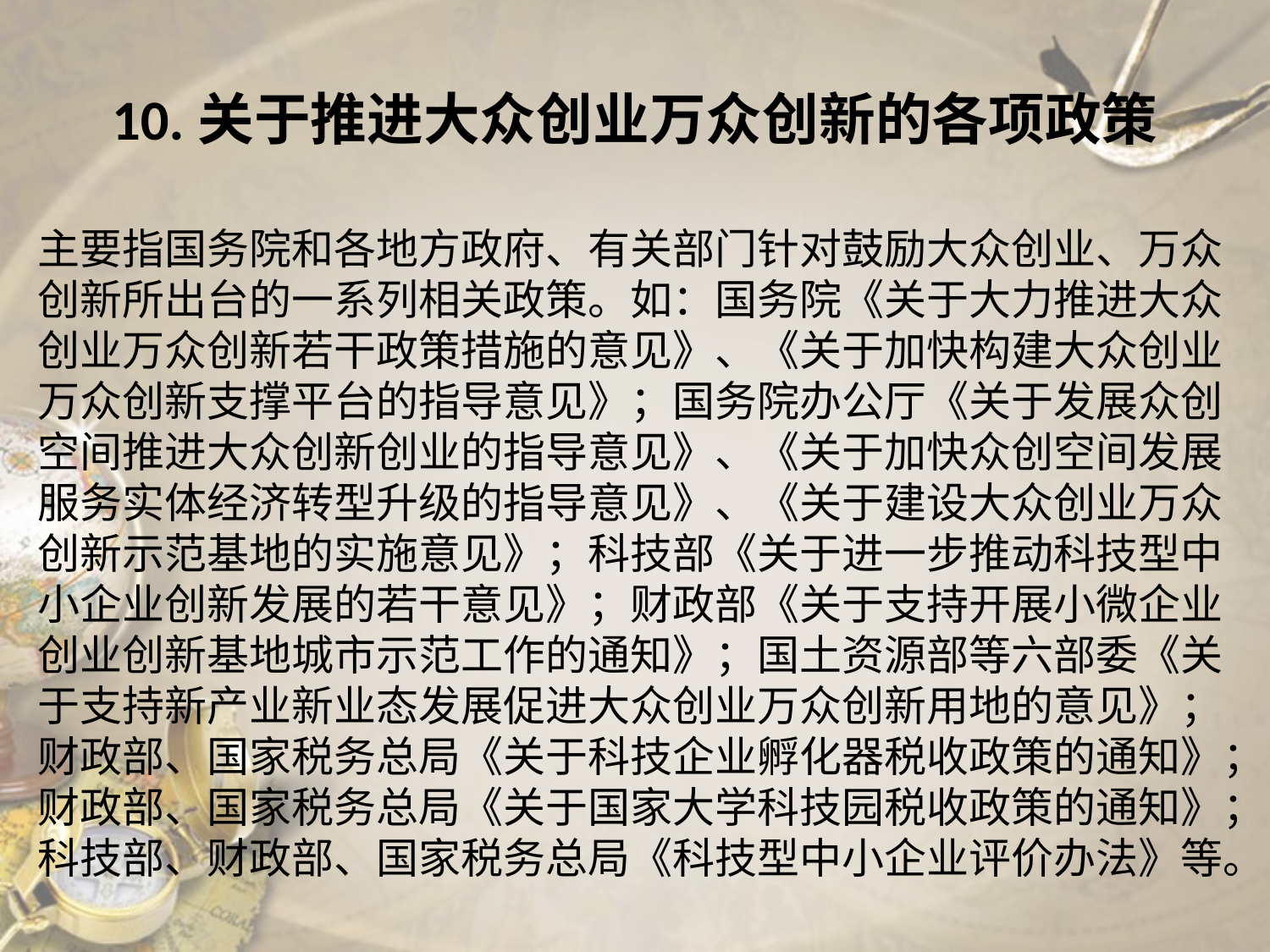

# 10.关于推进大众创业万众创新的各项政策
主要指国务院和各地方政府、有关部门针对鼓励大众创业、万众创新所出台的一系列相关政策。如：国务院《关于大力推进大众创业万众创新若干政策措施的意见》、《关于加快构建大众创业万众创新支撑平台的指导意见》；国务院办公厅《关于发展众创空间推进大众创新创业的指导意见》、《关于加快众创空间发展服务实体经济转型升级的指导意见》、《关于建设大众创业万众创新示范基地的实施意见》；科技部《关于进一步推动科技型中小企业创新发展的若干意见》；财政部《关于支持开展小微企业创业创新基地城市示范工作的通知》；国土资源部等六部委《关于支持新产业新业态发展促进大众创业万众创新用地的意见》；财政部、国家税务总局《关于科技企业孵化器税收政策的通知》；财政部、国家税务总局《关于国家大学科技园税收政策的通知》；科技部、财政部、国家税务总局《科技型中小企业评价办法》等。